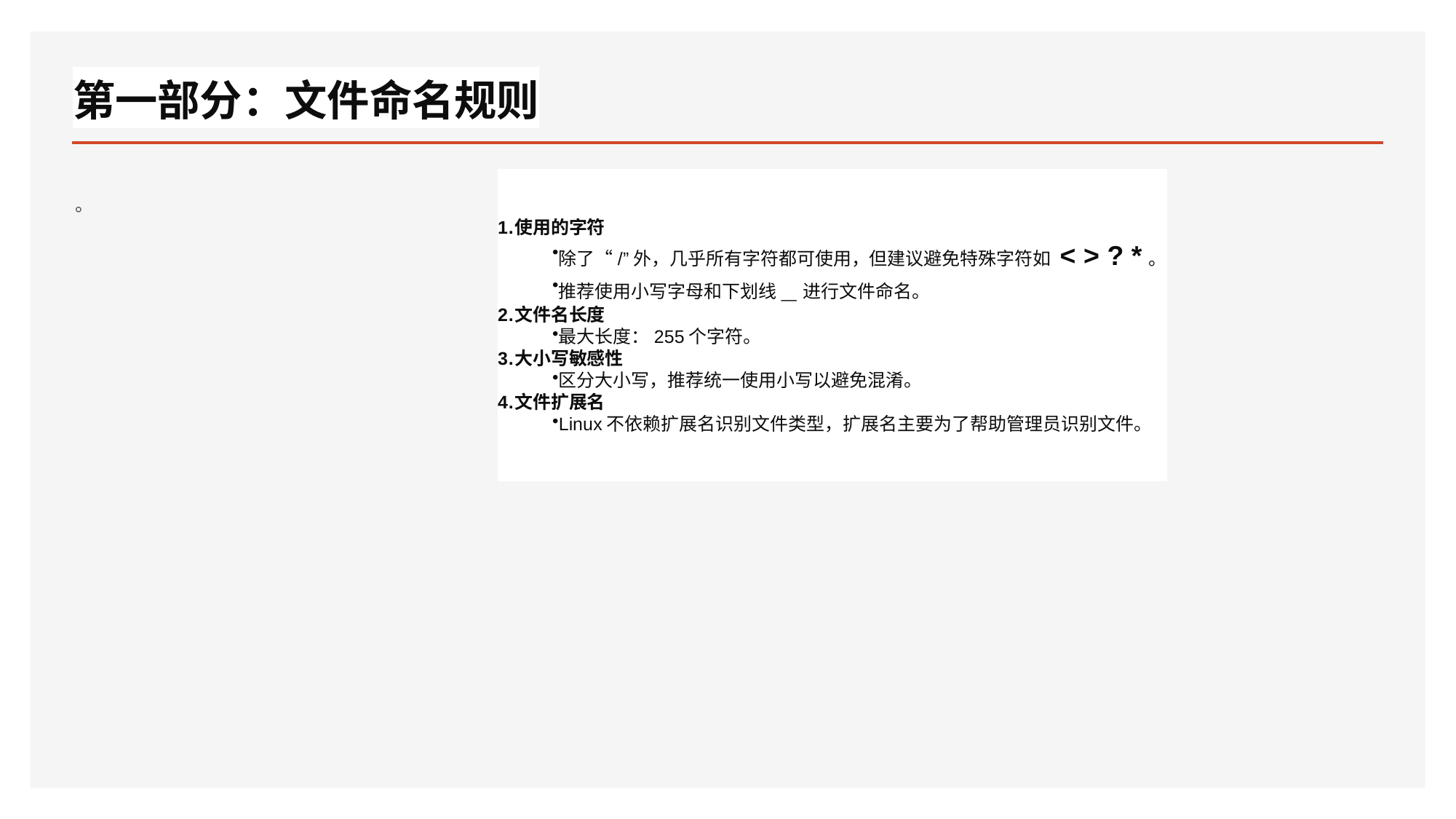

# 第一部分：文件命名规则
。

使用的字符
除了“/”外，几乎所有字符都可使用，但建议避免特殊字符如 < > ? *。
推荐使用小写字母和下划线_进行文件命名。
文件名长度
最大长度：255个字符。
大小写敏感性
区分大小写，推荐统一使用小写以避免混淆。
文件扩展名
Linux不依赖扩展名识别文件类型，扩展名主要为了帮助管理员识别文件。